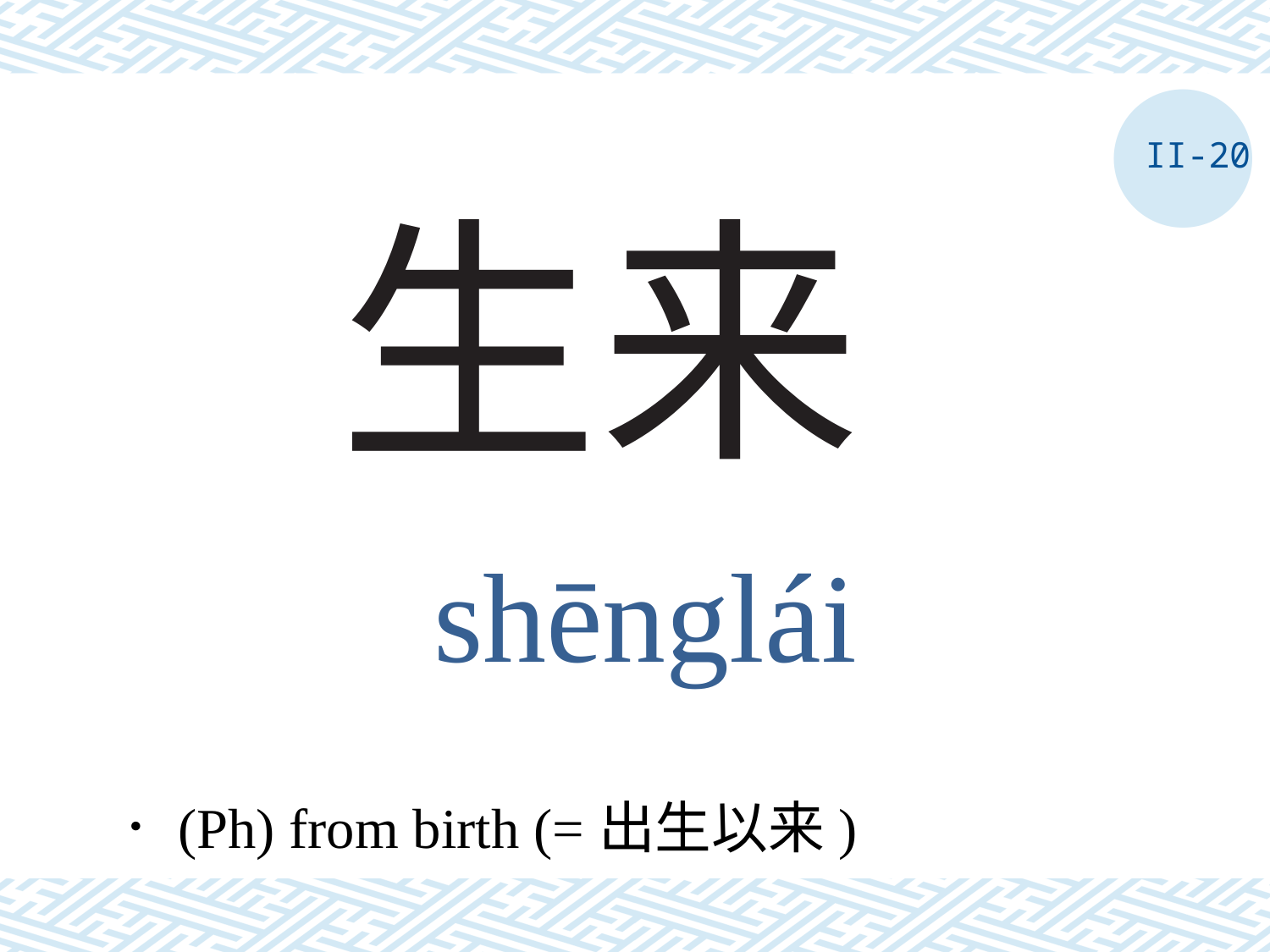

II-20

# 生来
shēnglái
．(Ph) from birth (=出生以来)